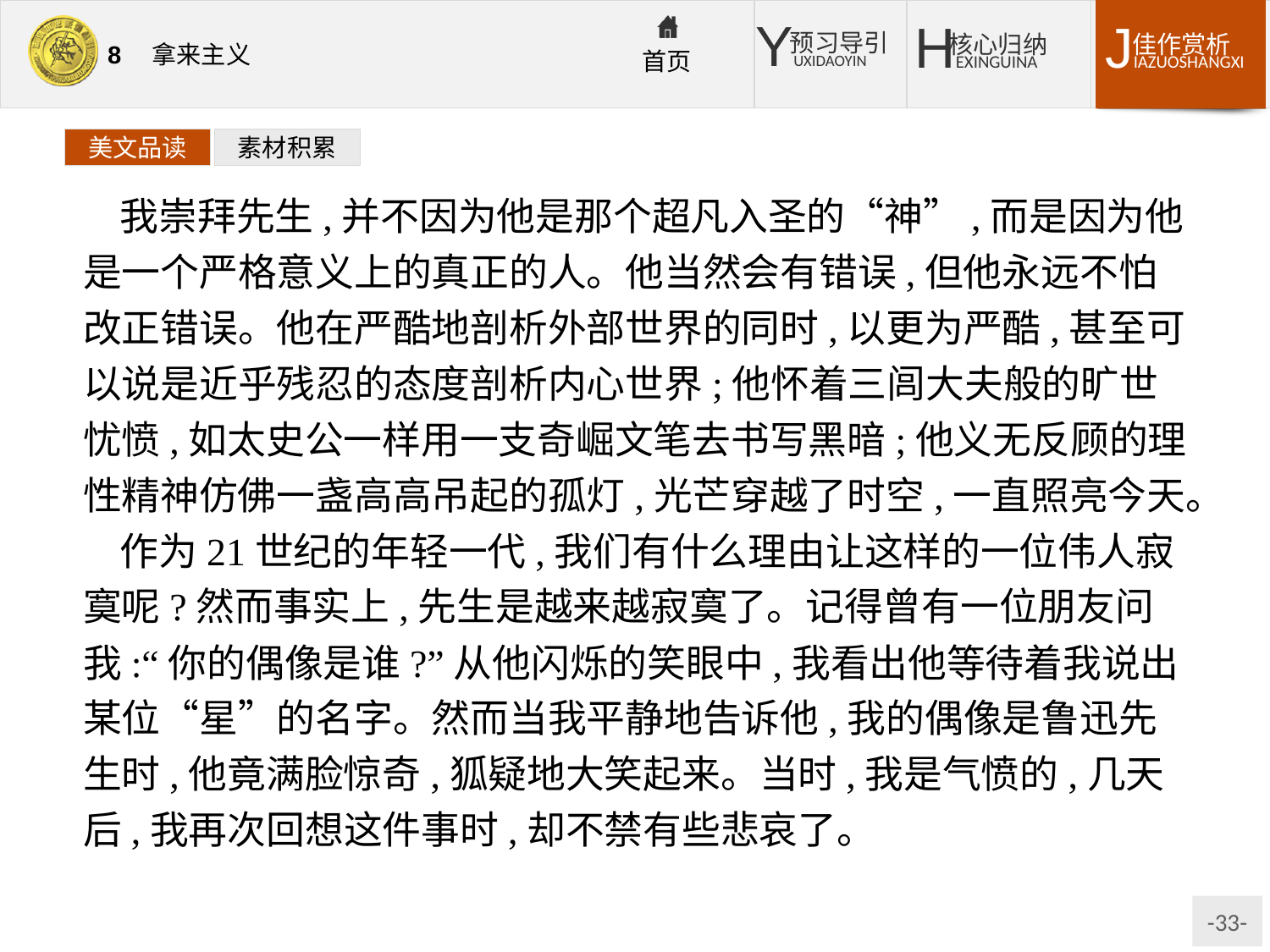

美文品读
素材积累
我崇拜先生,并不因为他是那个超凡入圣的“神”,而是因为他是一个严格意义上的真正的人。他当然会有错误,但他永远不怕改正错误。他在严酷地剖析外部世界的同时,以更为严酷,甚至可以说是近乎残忍的态度剖析内心世界;他怀着三闾大夫般的旷世忧愤,如太史公一样用一支奇崛文笔去书写黑暗;他义无反顾的理性精神仿佛一盏高高吊起的孤灯,光芒穿越了时空,一直照亮今天。
作为21世纪的年轻一代,我们有什么理由让这样的一位伟人寂寞呢?然而事实上,先生是越来越寂寞了。记得曾有一位朋友问我:“你的偶像是谁?”从他闪烁的笑眼中,我看出他等待着我说出某位“星”的名字。然而当我平静地告诉他,我的偶像是鲁迅先生时,他竟满脸惊奇,狐疑地大笑起来。当时,我是气愤的,几天后,我再次回想这件事时,却不禁有些悲哀了。